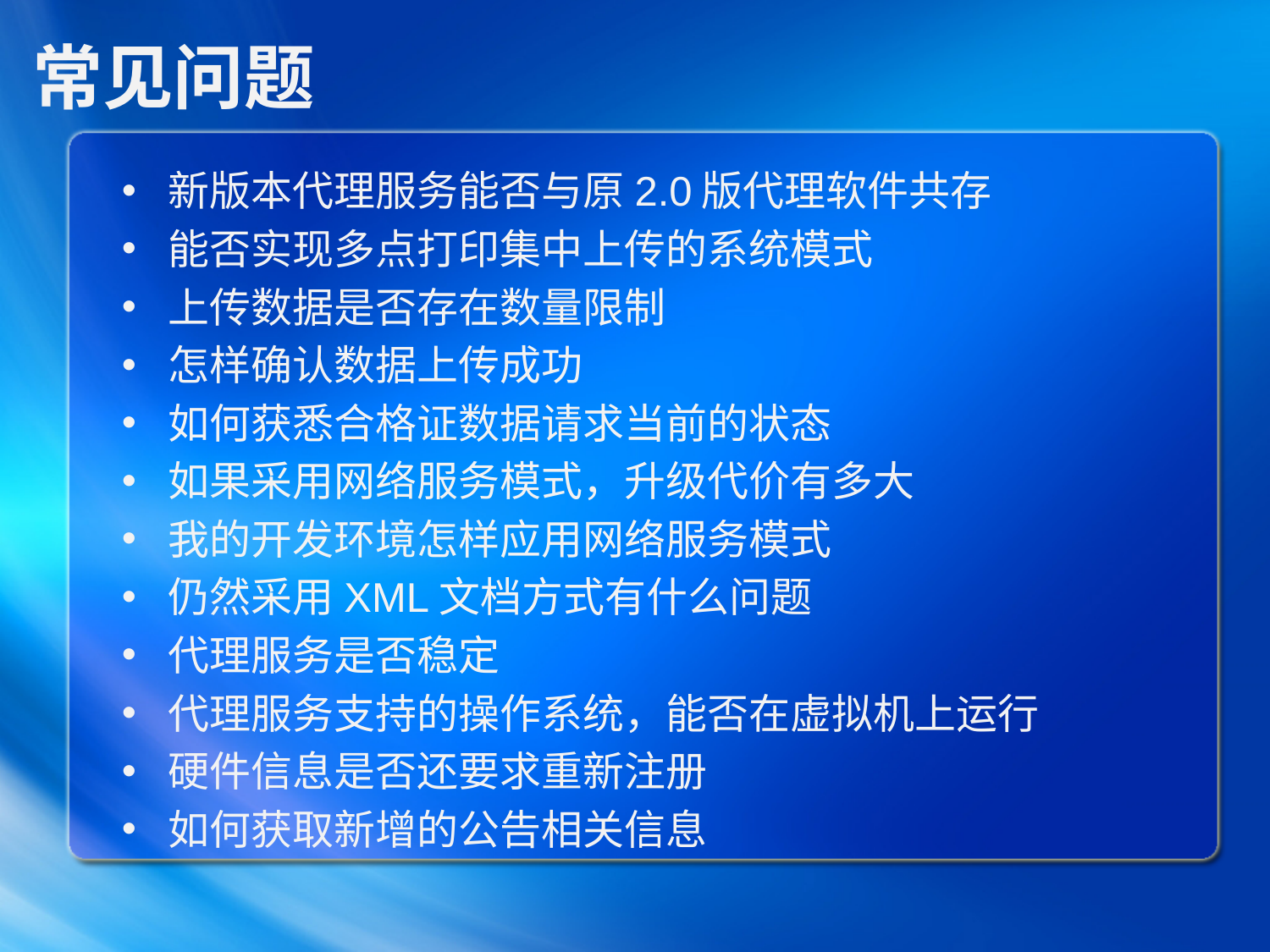

# 常见问题
新版本代理服务能否与原2.0版代理软件共存
能否实现多点打印集中上传的系统模式
上传数据是否存在数量限制
怎样确认数据上传成功
如何获悉合格证数据请求当前的状态
如果采用网络服务模式，升级代价有多大
我的开发环境怎样应用网络服务模式
仍然采用XML文档方式有什么问题
代理服务是否稳定
代理服务支持的操作系统，能否在虚拟机上运行
硬件信息是否还要求重新注册
如何获取新增的公告相关信息